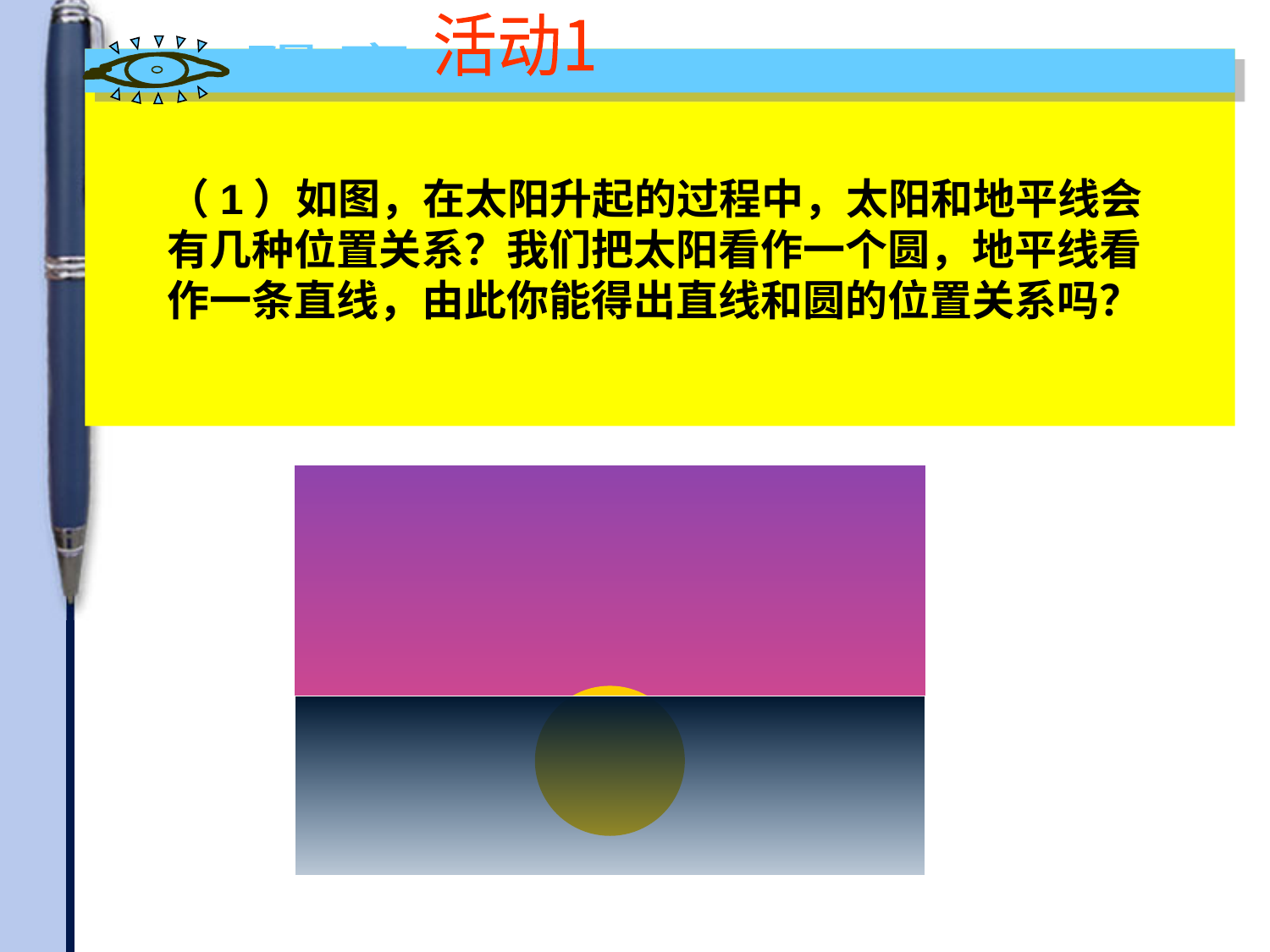

活动1

观 察

（1）如图，在太阳升起的过程中，太阳和地平线会有几种位置关系？我们把太阳看作一个圆，地平线看作一条直线，由此你能得出直线和圆的位置关系吗？